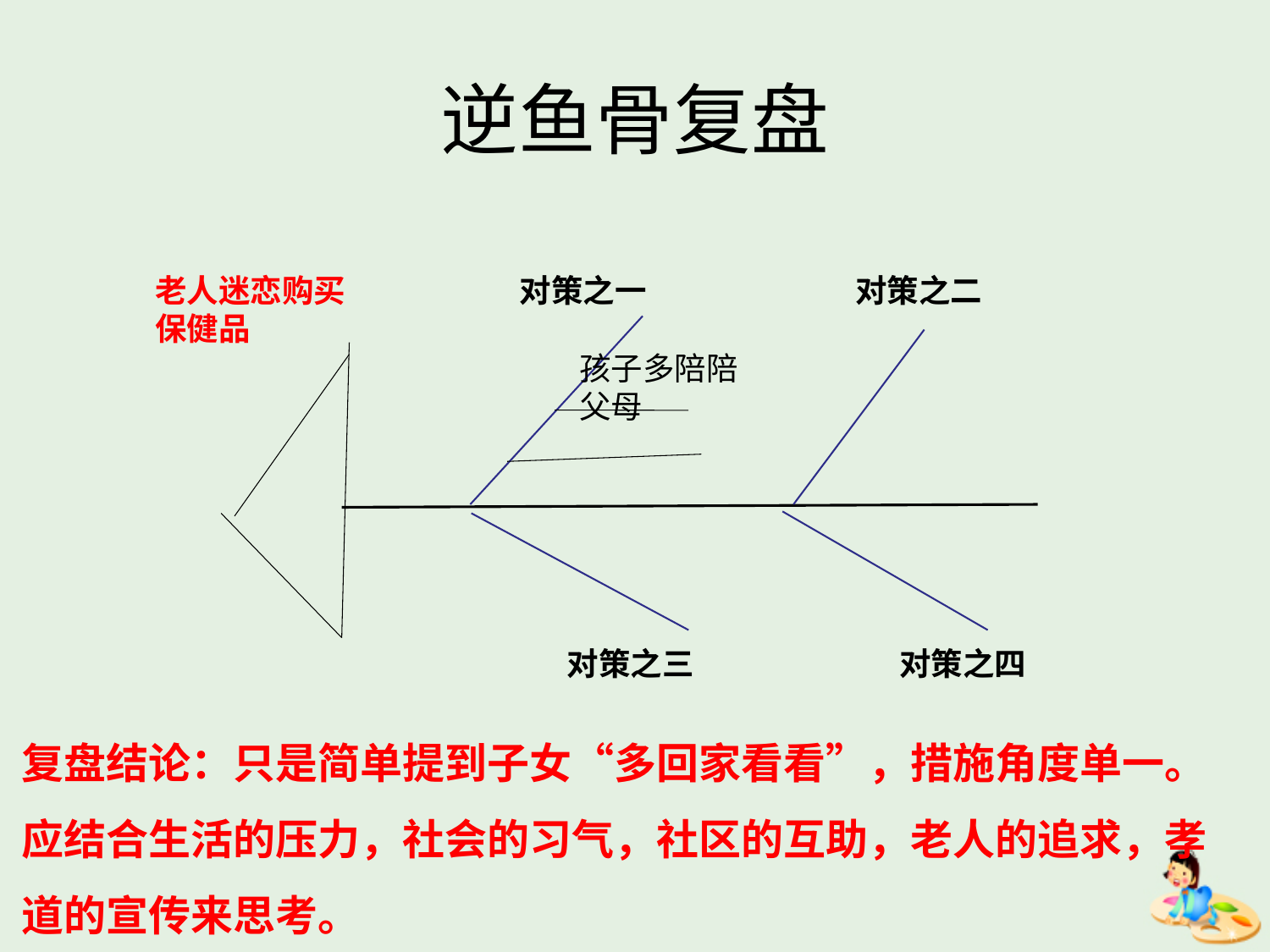

# 逆鱼骨复盘

老人迷恋购买保健品
对策之一
对策之二
孩子多陪陪父母
对策之三
对策之四
复盘结论：只是简单提到子女“多回家看看”，措施角度单一。应结合生活的压力，社会的习气，社区的互助，老人的追求，孝道的宣传来思考。